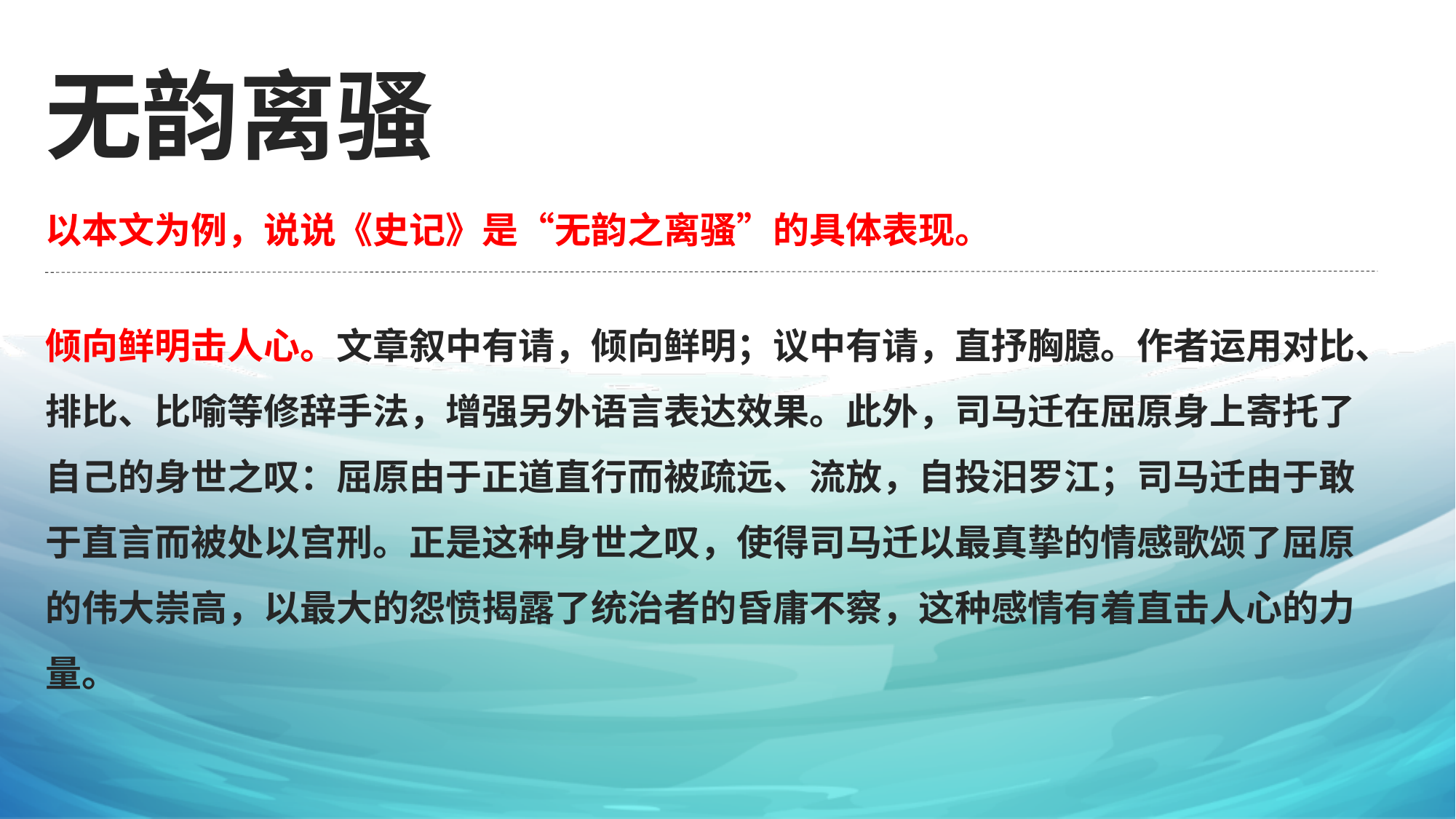

无韵离骚
以本文为例，说说《史记》是“无韵之离骚”的具体表现。
倾向鲜明击人心。文章叙中有请，倾向鲜明；议中有请，直抒胸臆。作者运用对比、排比、比喻等修辞手法，增强另外语言表达效果。此外，司马迁在屈原身上寄托了自己的身世之叹：屈原由于正道直行而被疏远、流放，自投汨罗江；司马迁由于敢于直言而被处以宫刑。正是这种身世之叹，使得司马迁以最真挚的情感歌颂了屈原的伟大崇高，以最大的怨愤揭露了统治者的昏庸不察，这种感情有着直击人心的力量。